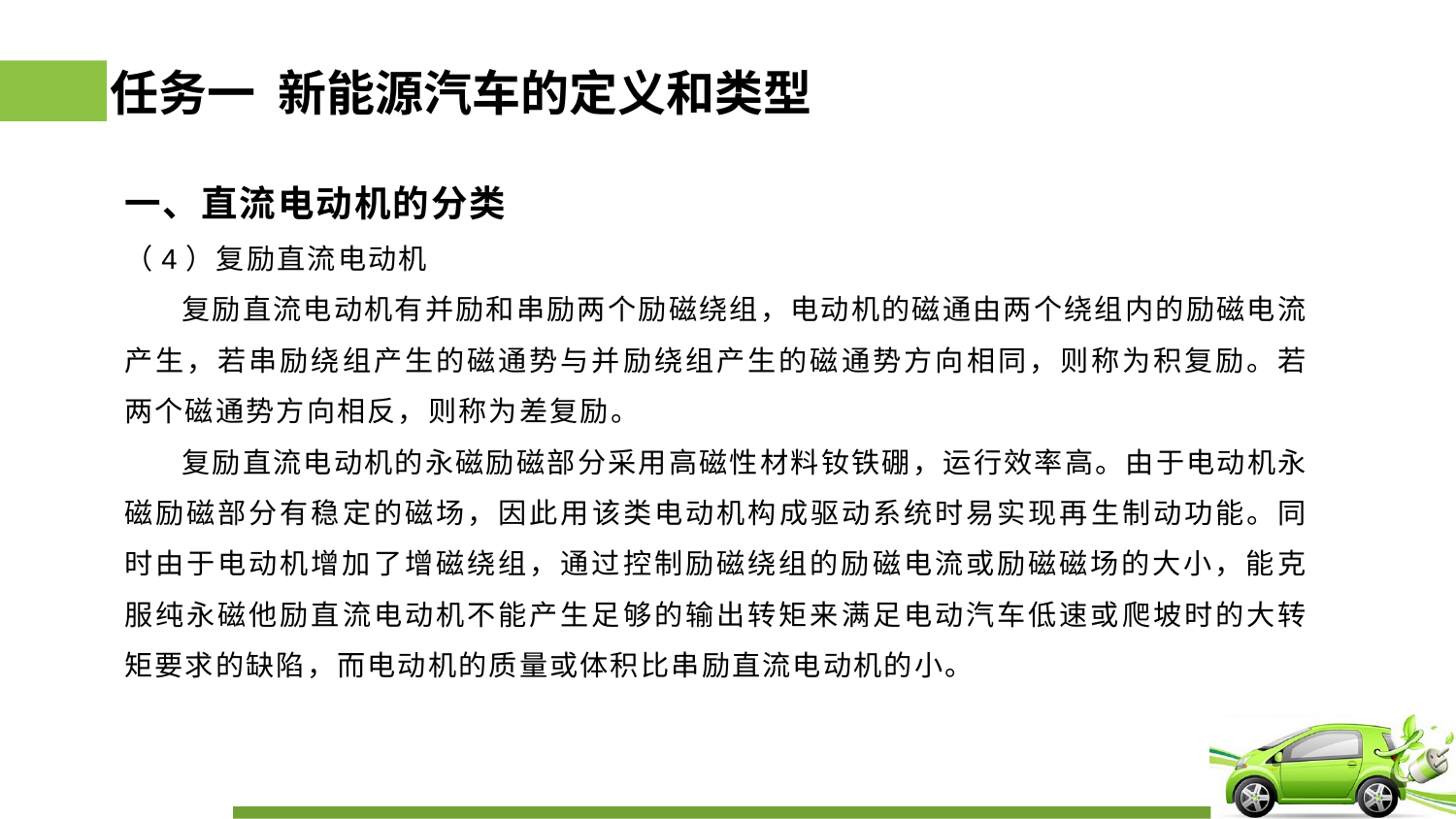

# 任务一  新能源汽车的定义和类型
一、直流电动机的分类
（4）复励直流电动机
      复励直流电动机有并励和串励两个励磁绕组，电动机的磁通由两个绕组内的励磁电流产生，若串励绕组产生的磁通势与并励绕组产生的磁通势方向相同，则称为积复励。若两个磁通势方向相反，则称为差复励。
      复励直流电动机的永磁励磁部分采用高磁性材料钕铁硼，运行效率高。由于电动机永磁励磁部分有稳定的磁场，因此用该类电动机构成驱动系统时易实现再生制动功能。同时由于电动机增加了增磁绕组，通过控制励磁绕组的励磁电流或励磁磁场的大小，能克服纯永磁他励直流电动机不能产生足够的输出转矩来满足电动汽车低速或爬坡时的大转矩要求的缺陷，而电动机的质量或体积比串励直流电动机的小。